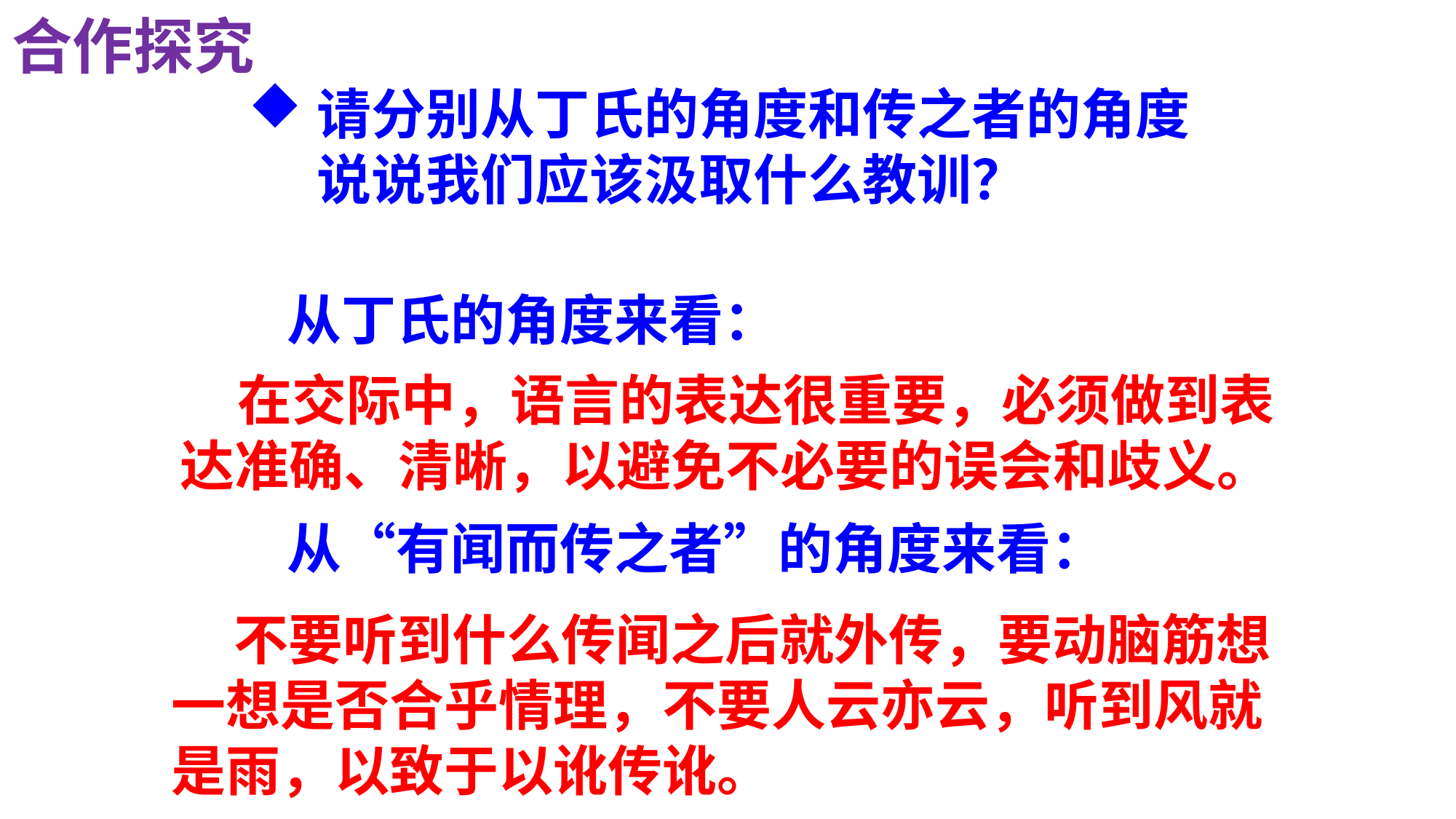

合作探究
请分别从丁氏的角度和传之者的角度说说我们应该汲取什么教训？
从丁氏的角度来看：

从“有闻而传之者”的角度来看：

      在交际中，语言的表达很重要，必须做到表达准确、清晰，以避免不必要的误会和歧义。
    不要听到什么传闻之后就外传，要动脑筋想一想是否合乎情理，不要人云亦云，听到风就是雨，以致于以讹传讹。